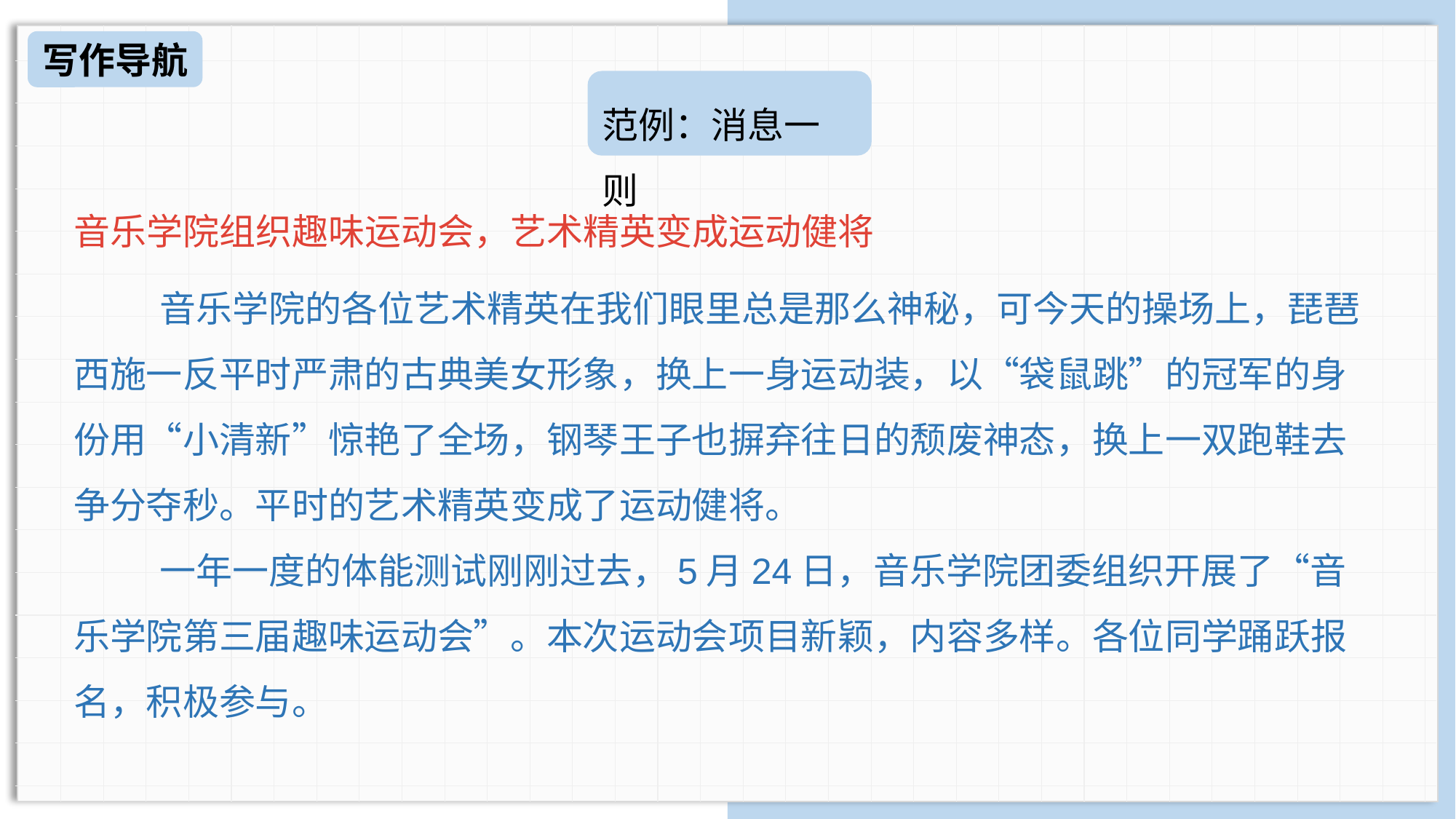

写作导航
范例：消息一则
音乐学院组织趣味运动会，艺术精英变成运动健将
音乐学院的各位艺术精英在我们眼里总是那么神秘，可今天的操场上，琵琶西施一反平时严肃的古典美女形象，换上一身运动装，以“袋鼠跳”的冠军的身份用“小清新”惊艳了全场，钢琴王子也摒弃往日的颓废神态，换上一双跑鞋去争分夺秒。平时的艺术精英变成了运动健将。
一年一度的体能测试刚刚过去，5月24日，音乐学院团委组织开展了“音乐学院第三届趣味运动会”。本次运动会项目新颖，内容多样。各位同学踊跃报名，积极参与。